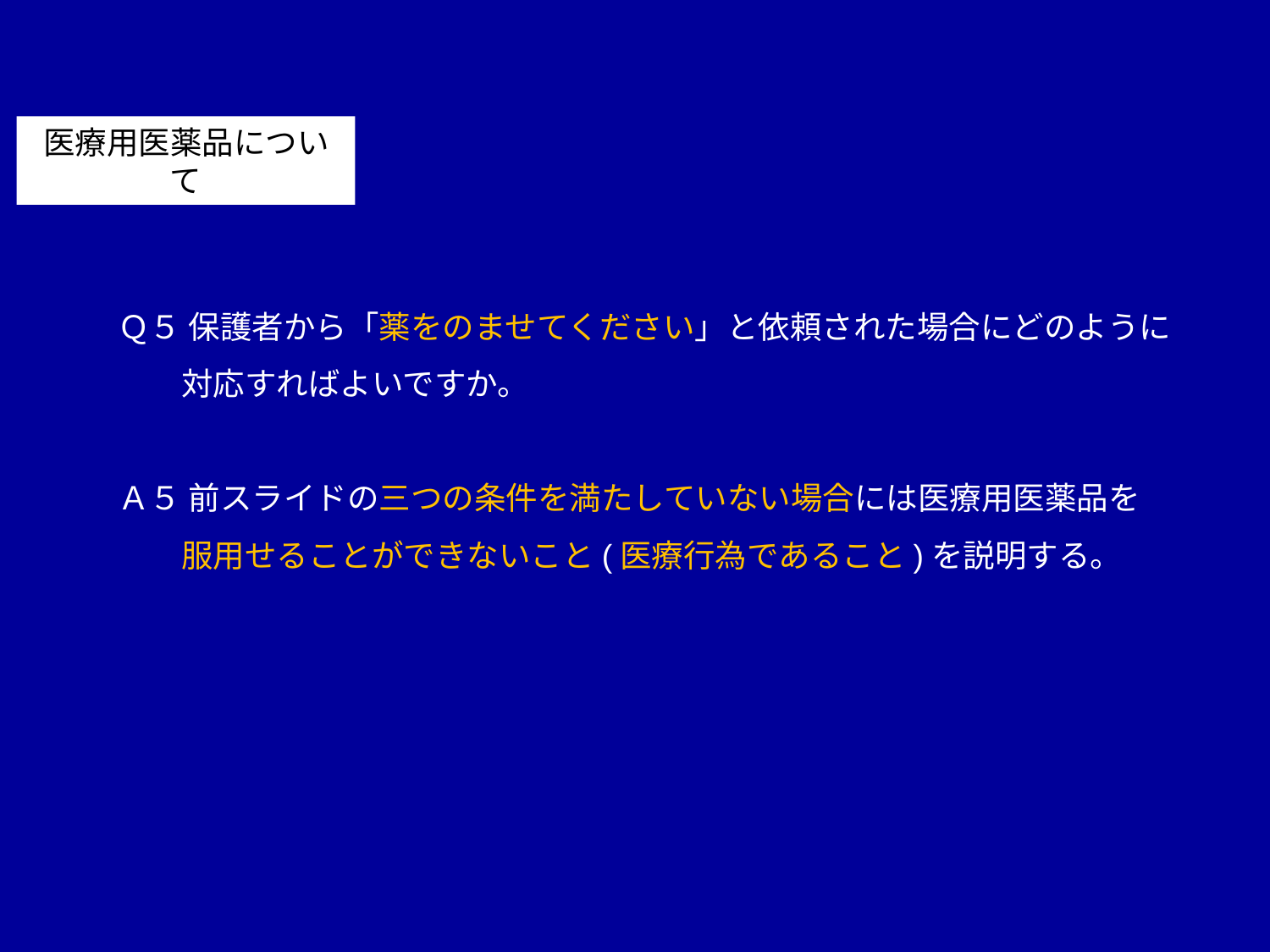

医療用医薬品について
Ｑ５ 保護者から「薬をのませてください」と依頼された場合にどのように
　　対応すればよいですか。

Ａ５ 前スライドの三つの条件を満たしていない場合には医療用医薬品を
　　服用せることができないこと(医療行為であること)を説明する。